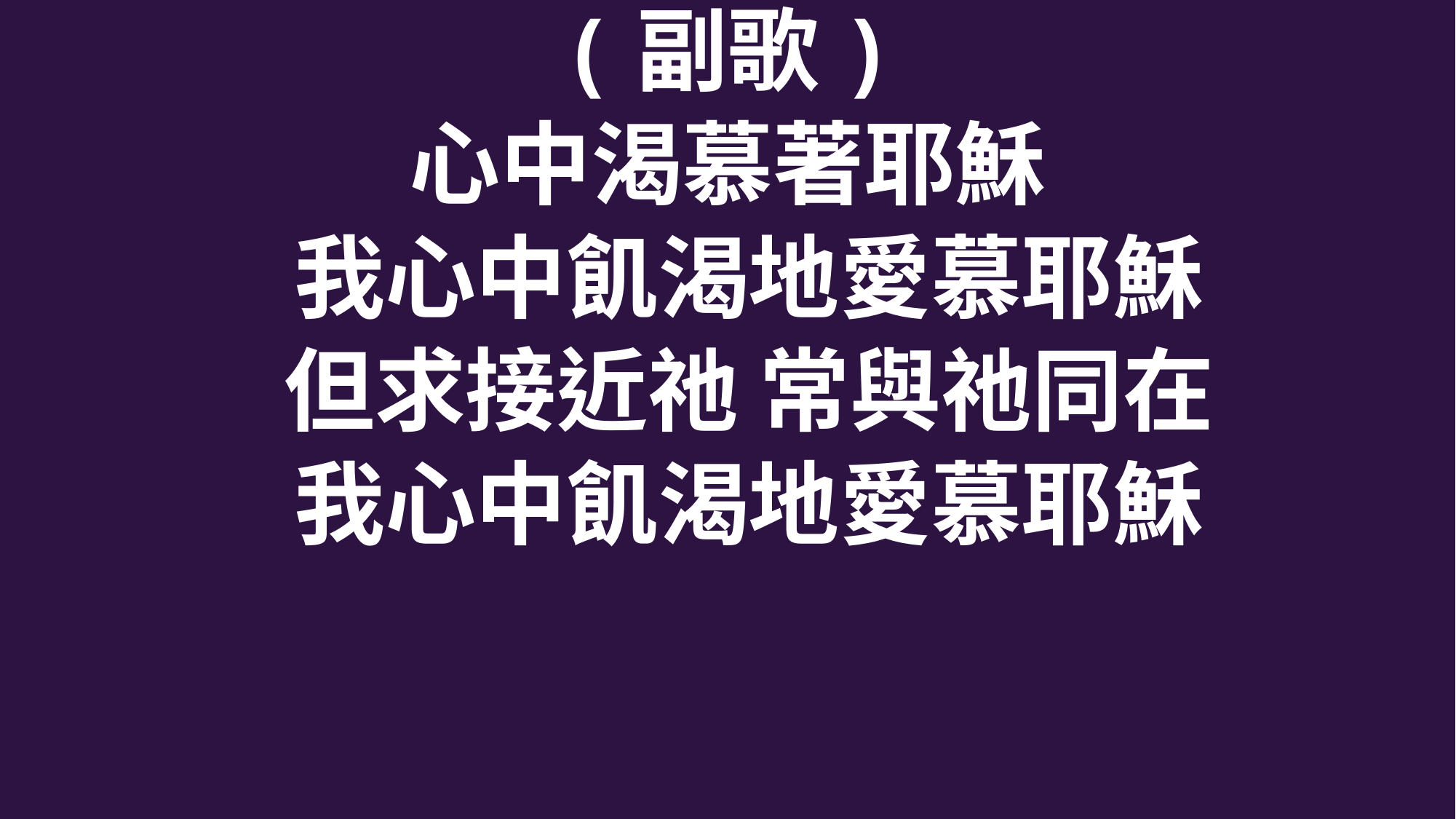

(副歌)
心中渴慕著耶穌
 我心中飢渴地愛慕耶穌
 但求接近祂 常與祂同在
 我心中飢渴地愛慕耶穌